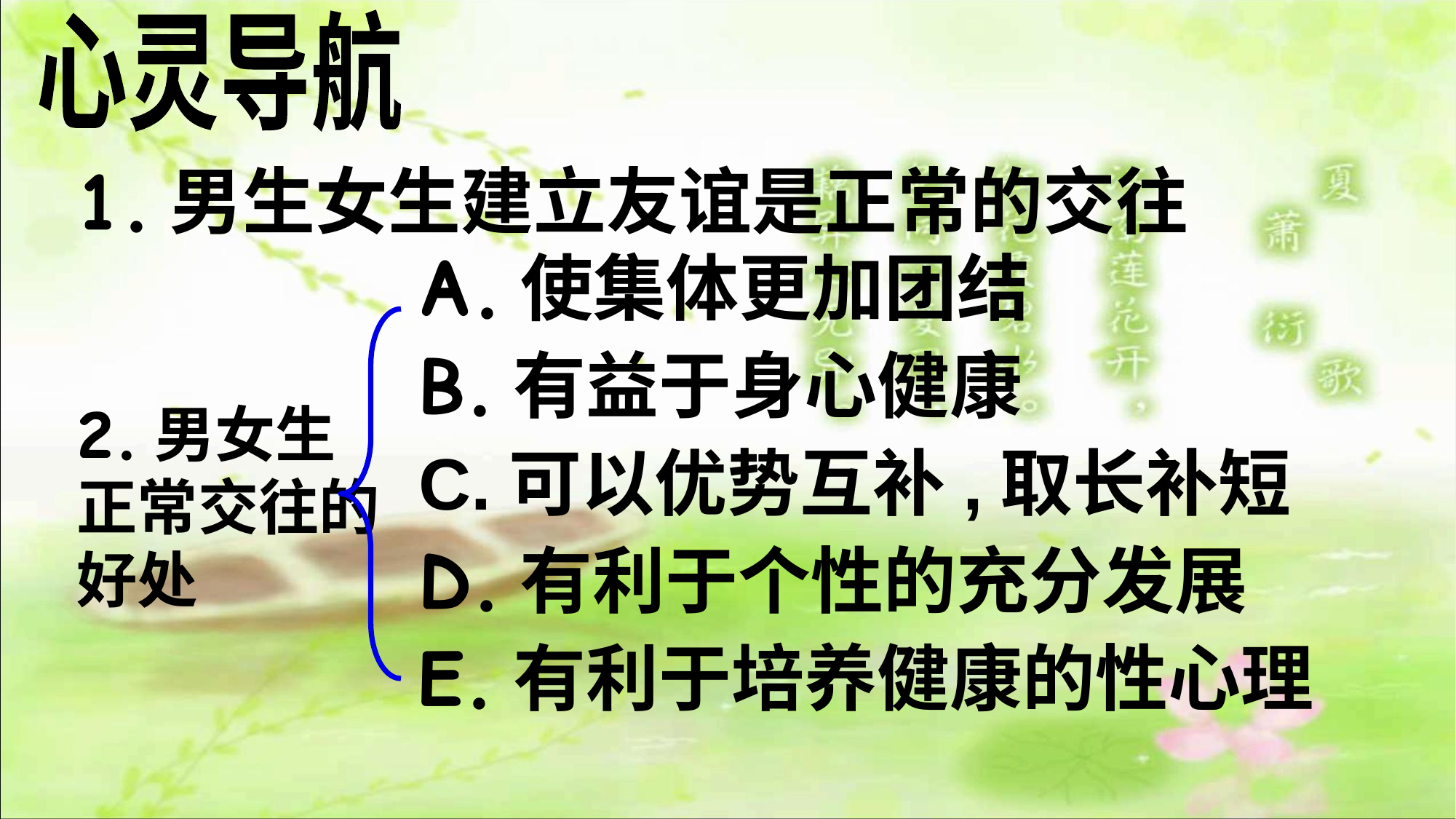

心灵导航
1.男生女生建立友谊是正常的交往
A.使集体更加团结
B.有益于身心健康
C.可以优势互补,取长补短
D.有利于个性的充分发展
E.有利于培养健康的性心理

2.男女生正常交往的好处